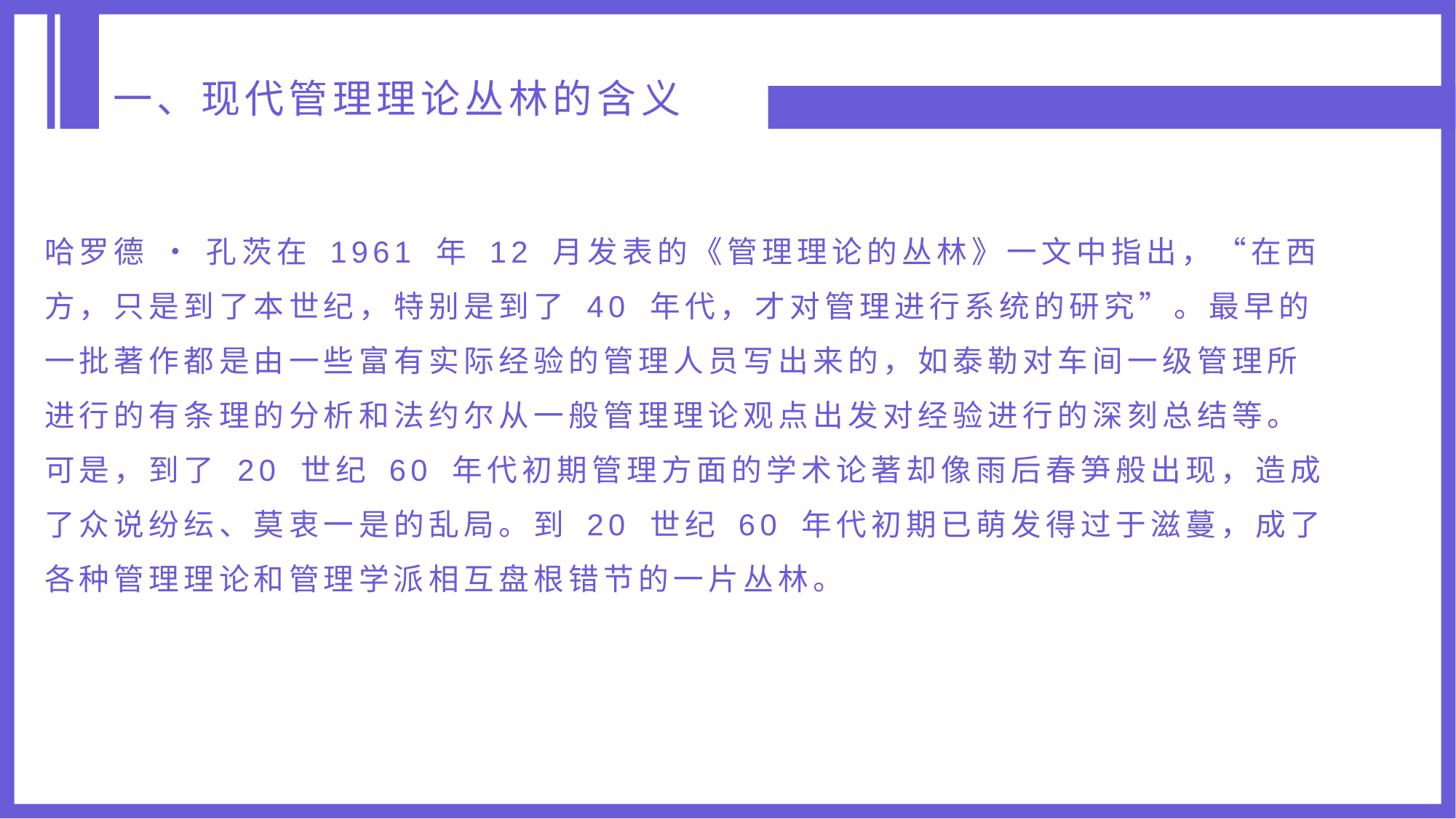

一、现代管理理论丛林的含义
哈罗德 • 孔茨在 1961 年 12 月发表的《管理理论的丛林》一文中指出，“在西方，只是到了本世纪，特别是到了 40 年代，才对管理进行系统的研究”。最早的一批著作都是由一些富有实际经验的管理人员写出来的，如泰勒对车间一级管理所进行的有条理的分析和法约尔从一般管理理论观点出发对经验进行的深刻总结等。可是，到了 20 世纪 60 年代初期管理方面的学术论著却像雨后春笋般出现，造成了众说纷纭、莫衷一是的乱局。到 20 世纪 60 年代初期已萌发得过于滋蔓，成了各种管理理论和管理学派相互盘根错节的一片丛林。